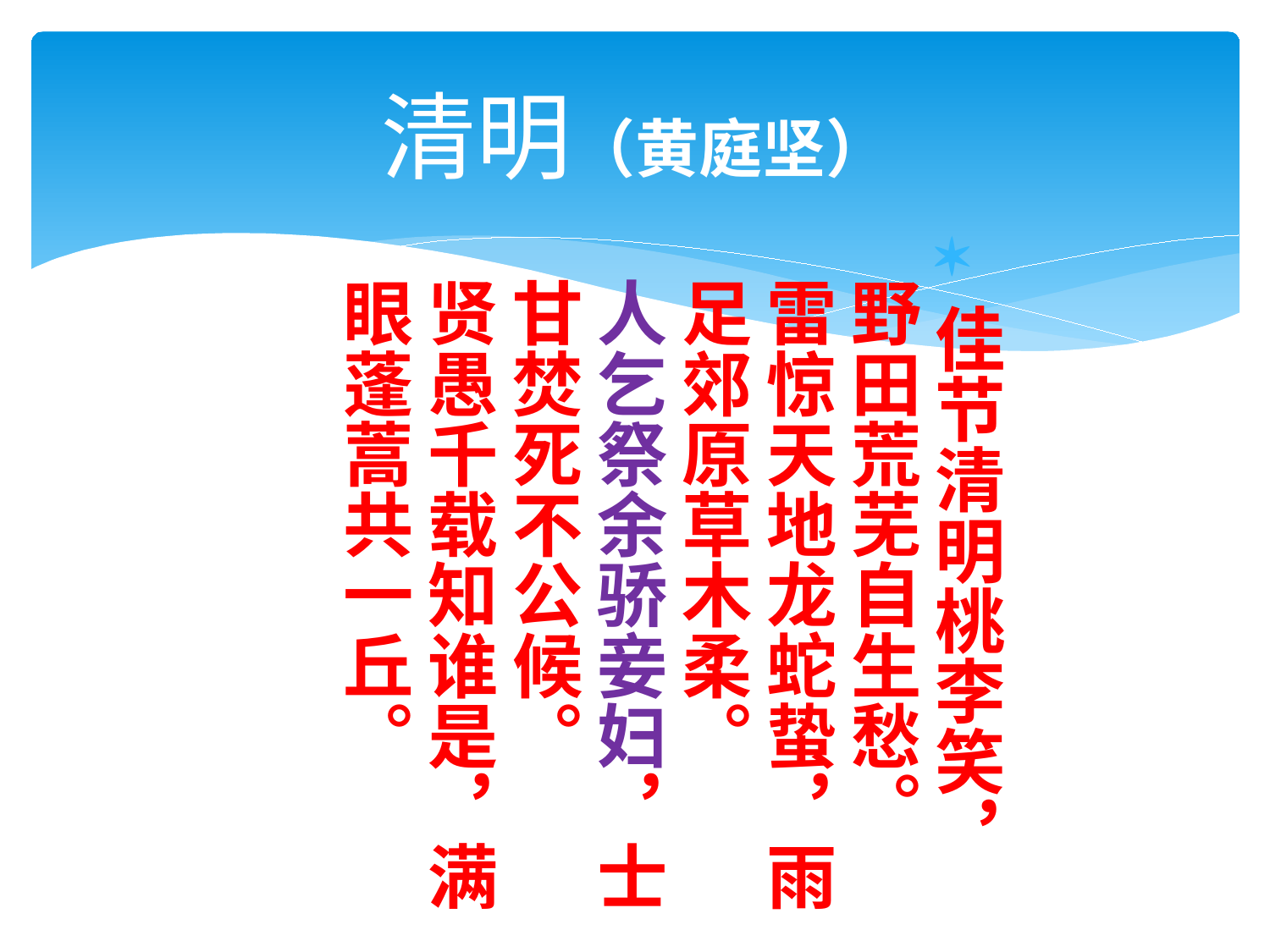

# 清明（黄庭坚）
佳节清明桃李笑，野田荒芜自生愁。
雷惊天地龙蛇蛰，雨足郊原草木柔。
人乞祭余骄妾妇，士甘焚死不公候。
贤愚千载知谁是，满眼蓬蒿共一丘。